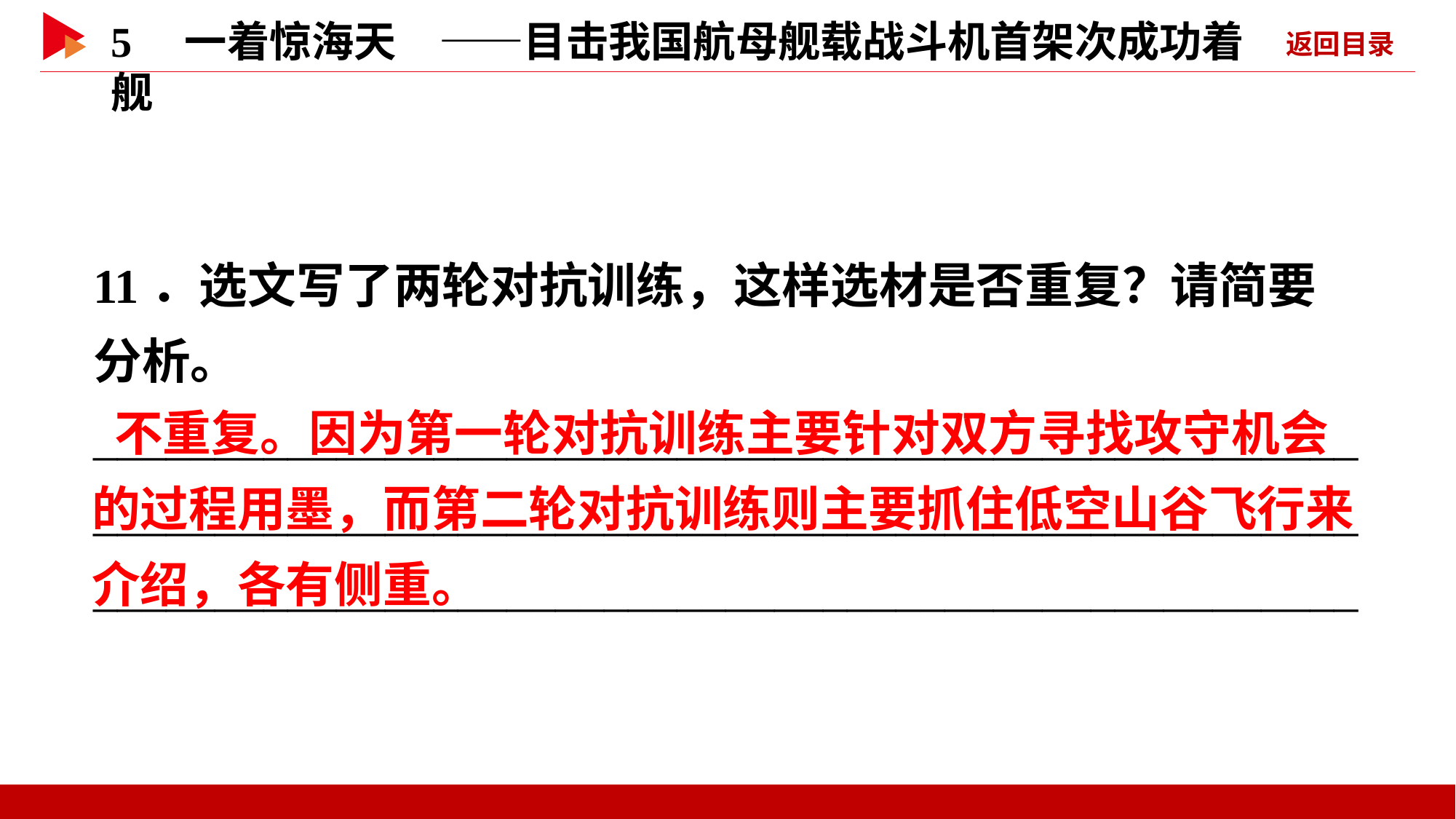

11．选文写了两轮对抗训练，这样选材是否重复？请简要分析。
____________________________________________________________________________________________________________________________________________________________
 不重复。因为第一轮对抗训练主要针对双方寻找攻守机会的过程用墨，而第二轮对抗训练则主要抓住低空山谷飞行来介绍，各有侧重。